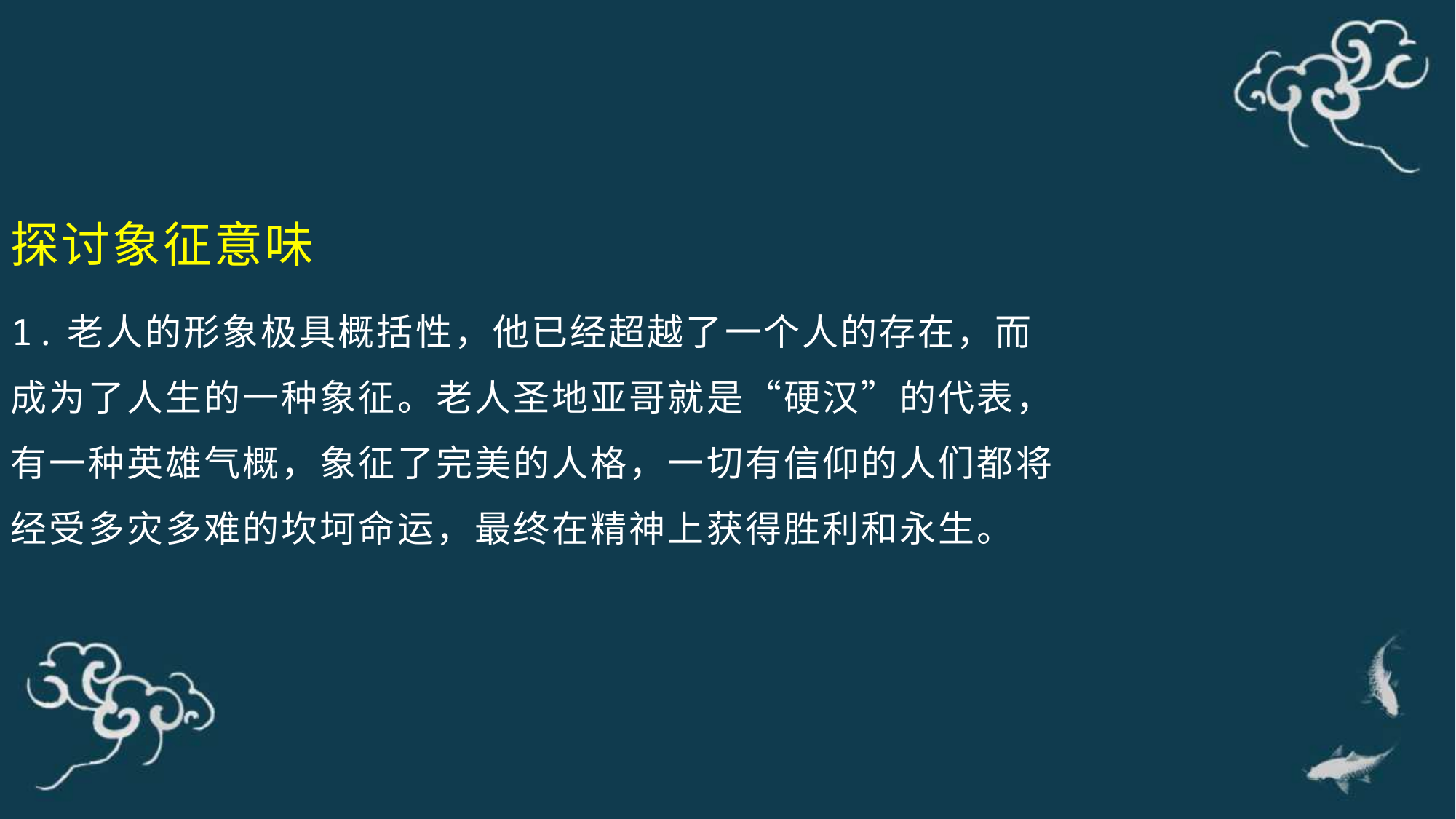

探讨象征意味
1.老人的形象极具概括性，他已经超越了一个人的存在，而成为了人生的一种象征。老人圣地亚哥就是“硬汉”的代表，有一种英雄气概，象征了完美的人格，一切有信仰的人们都将经受多灾多难的坎坷命运，最终在精神上获得胜利和永生。